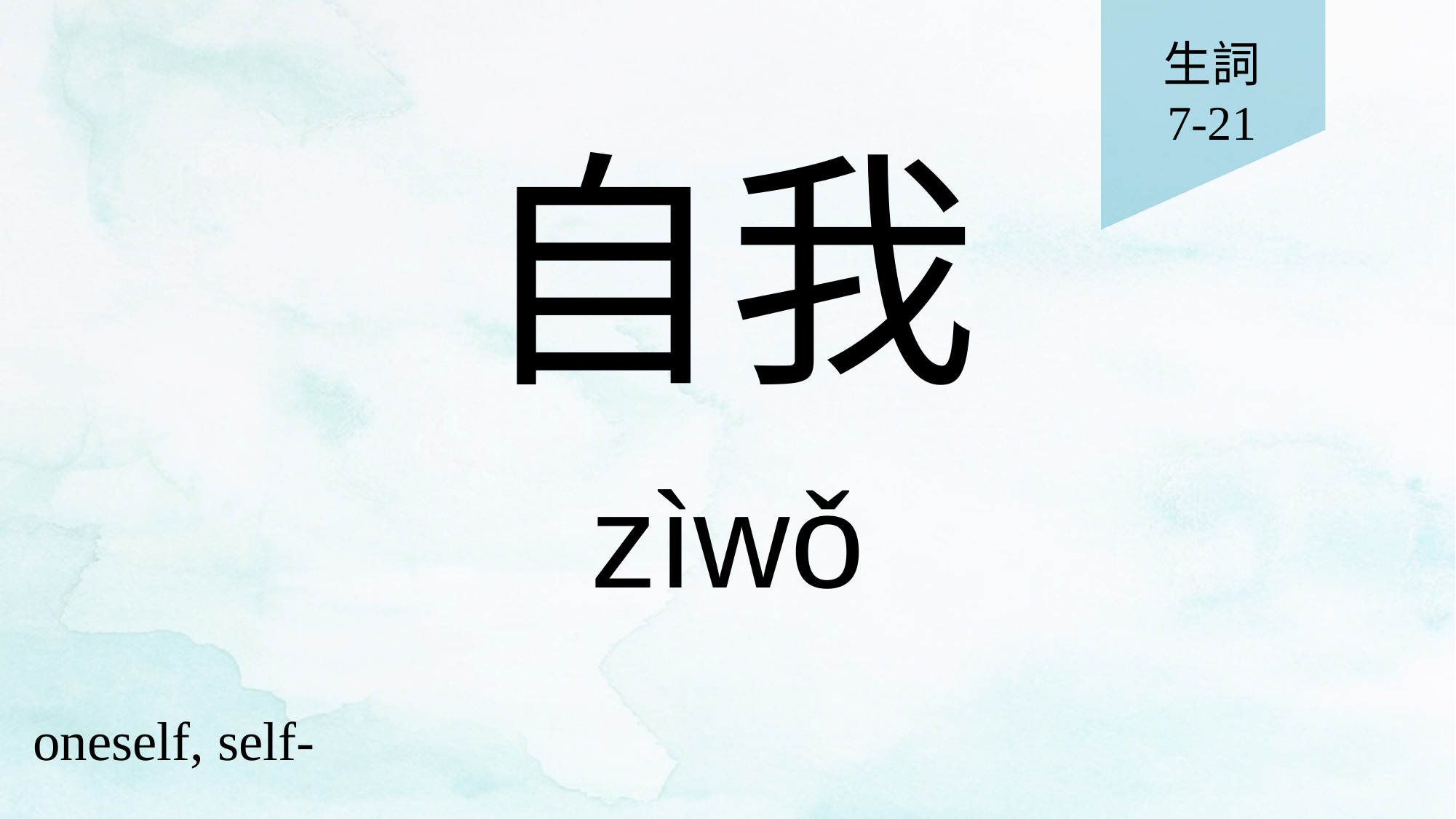

生詞
7-21
# 自我
zìwǒ
oneself, self-